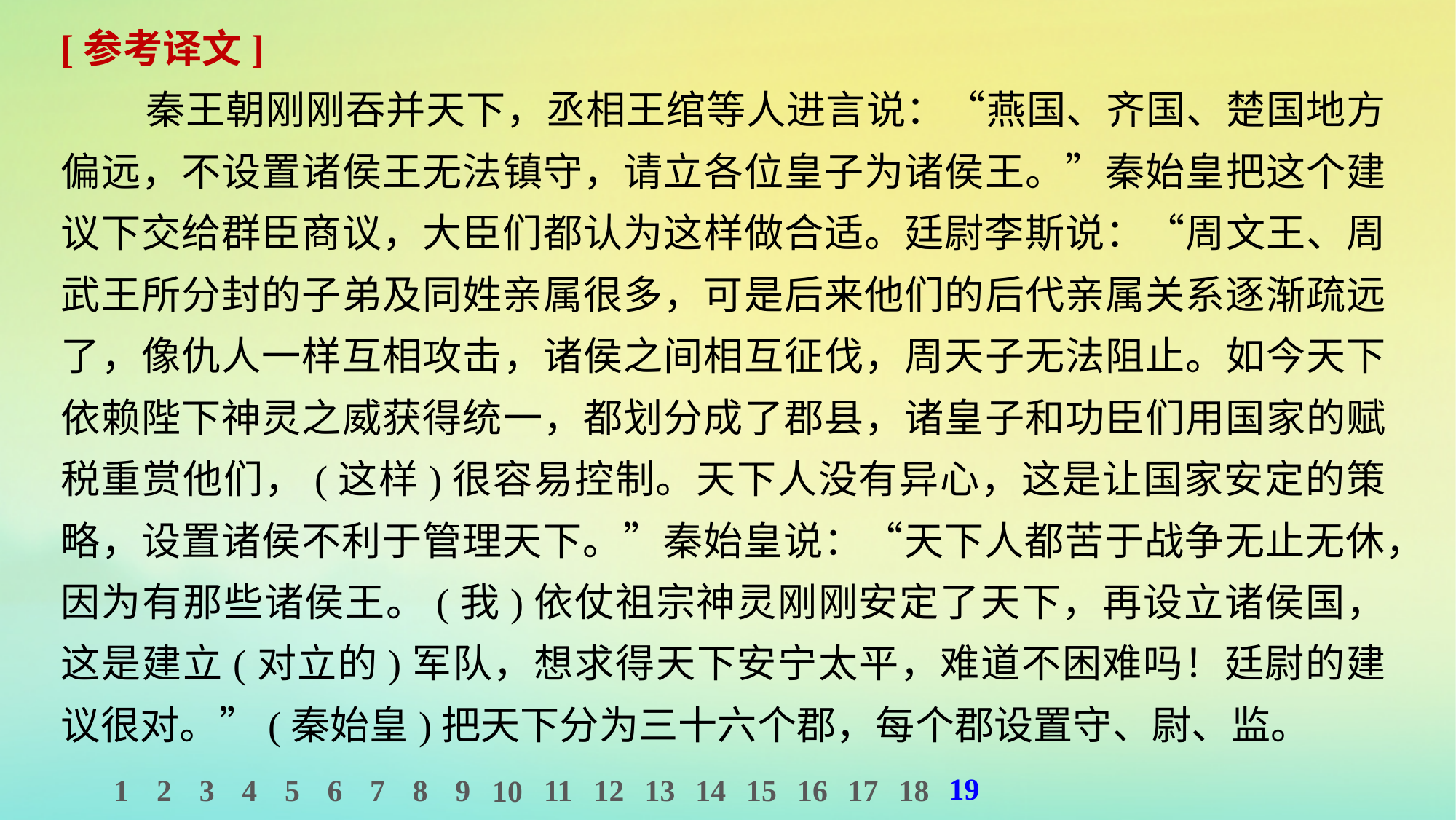

[参考译文]
秦王朝刚刚吞并天下，丞相王绾等人进言说：“燕国、齐国、楚国地方偏远，不设置诸侯王无法镇守，请立各位皇子为诸侯王。”秦始皇把这个建议下交给群臣商议，大臣们都认为这样做合适。廷尉李斯说：“周文王、周武王所分封的子弟及同姓亲属很多，可是后来他们的后代亲属关系逐渐疏远了，像仇人一样互相攻击，诸侯之间相互征伐，周天子无法阻止。如今天下依赖陛下神灵之威获得统一，都划分成了郡县，诸皇子和功臣们用国家的赋税重赏他们，(这样)很容易控制。天下人没有异心，这是让国家安定的策略，设置诸侯不利于管理天下。”秦始皇说：“天下人都苦于战争无止无休，因为有那些诸侯王。(我)依仗祖宗神灵刚刚安定了天下，再设立诸侯国，这是建立(对立的)军队，想求得天下安宁太平，难道不困难吗！廷尉的建议很对。”(秦始皇)把天下分为三十六个郡，每个郡设置守、尉、监。
19
1
2
3
4
5
6
7
8
9
11
12
13
14
15
16
17
18
10